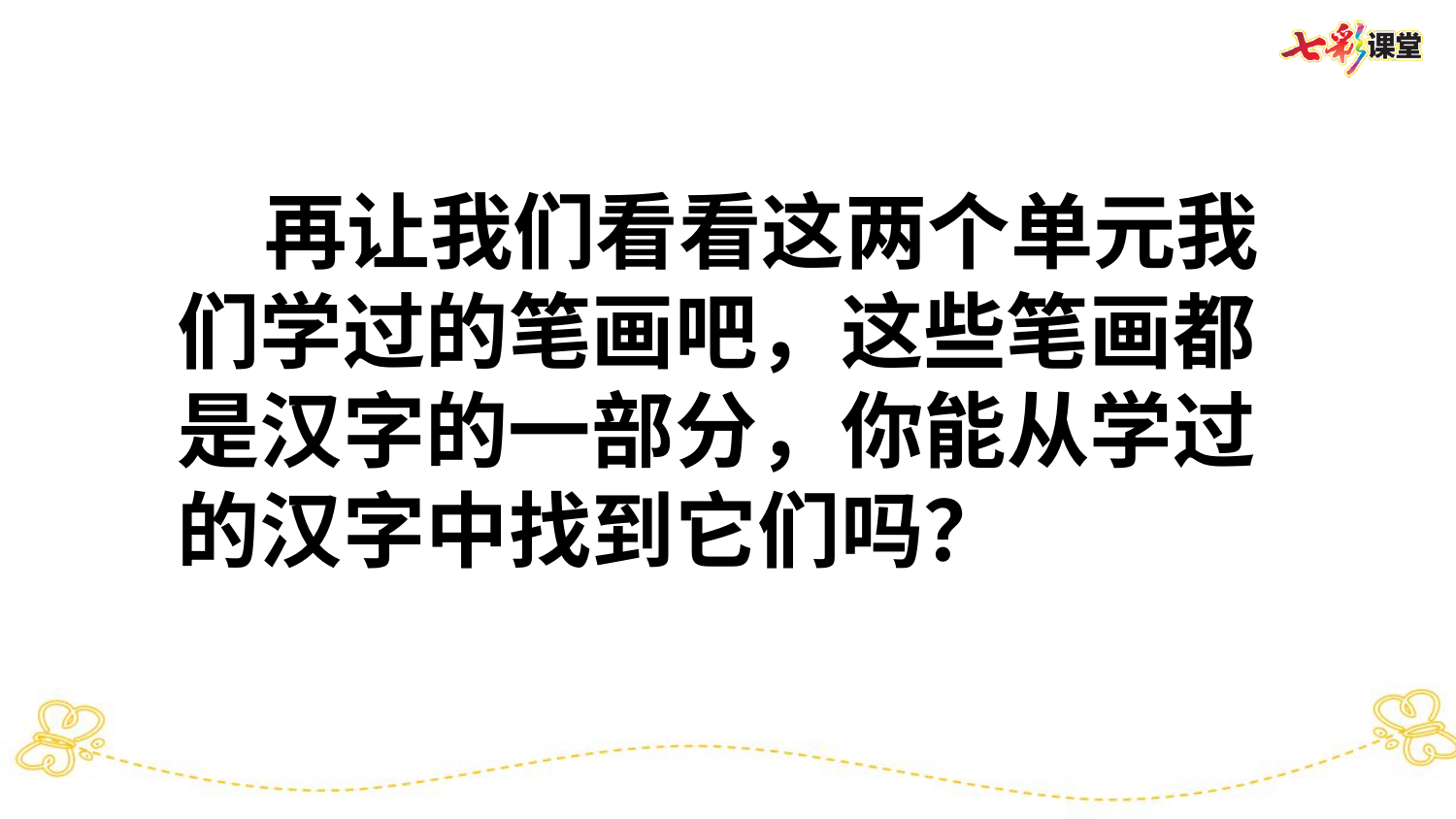

再让我们看看这两个单元我们学过的笔画吧，这些笔画都是汉字的一部分，你能从学过的汉字中找到它们吗？